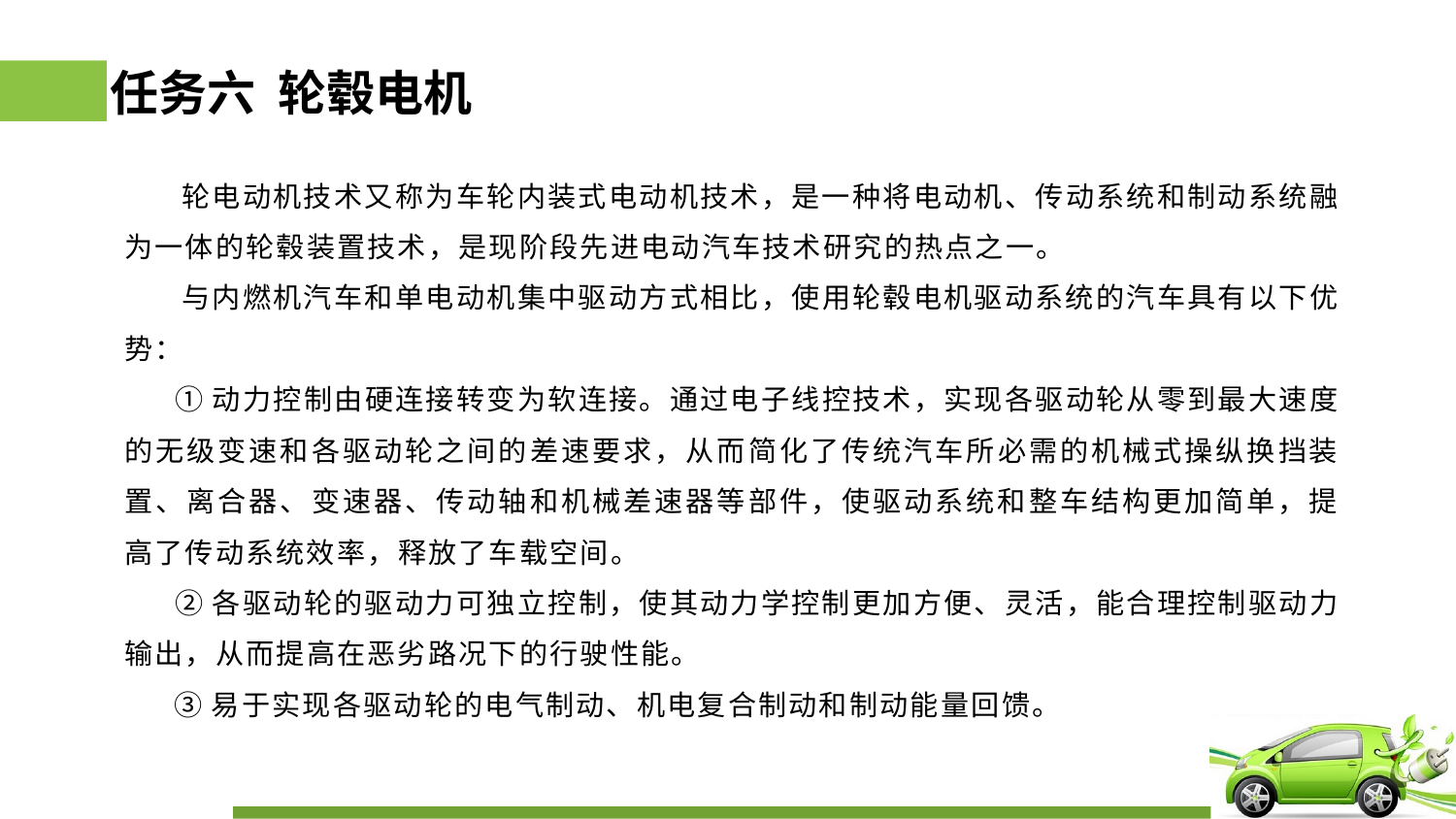

# 任务六  轮毂电机
      轮电动机技术又称为车轮内装式电动机技术，是一种将电动机、传动系统和制动系统融为一体的轮毂装置技术，是现阶段先进电动汽车技术研究的热点之一。
      与内燃机汽车和单电动机集中驱动方式相比，使用轮毂电机驱动系统的汽车具有以下优势：
      ①动力控制由硬连接转变为软连接。通过电子线控技术，实现各驱动轮从零到最大速度的无级变速和各驱动轮之间的差速要求，从而简化了传统汽车所必需的机械式操纵换挡装置、离合器、变速器、传动轴和机械差速器等部件，使驱动系统和整车结构更加简单，提高了传动系统效率，释放了车载空间。
      ②各驱动轮的驱动力可独立控制，使其动力学控制更加方便、灵活，能合理控制驱动力输出，从而提高在恶劣路况下的行驶性能。
      ③易于实现各驱动轮的电气制动、机电复合制动和制动能量回馈。